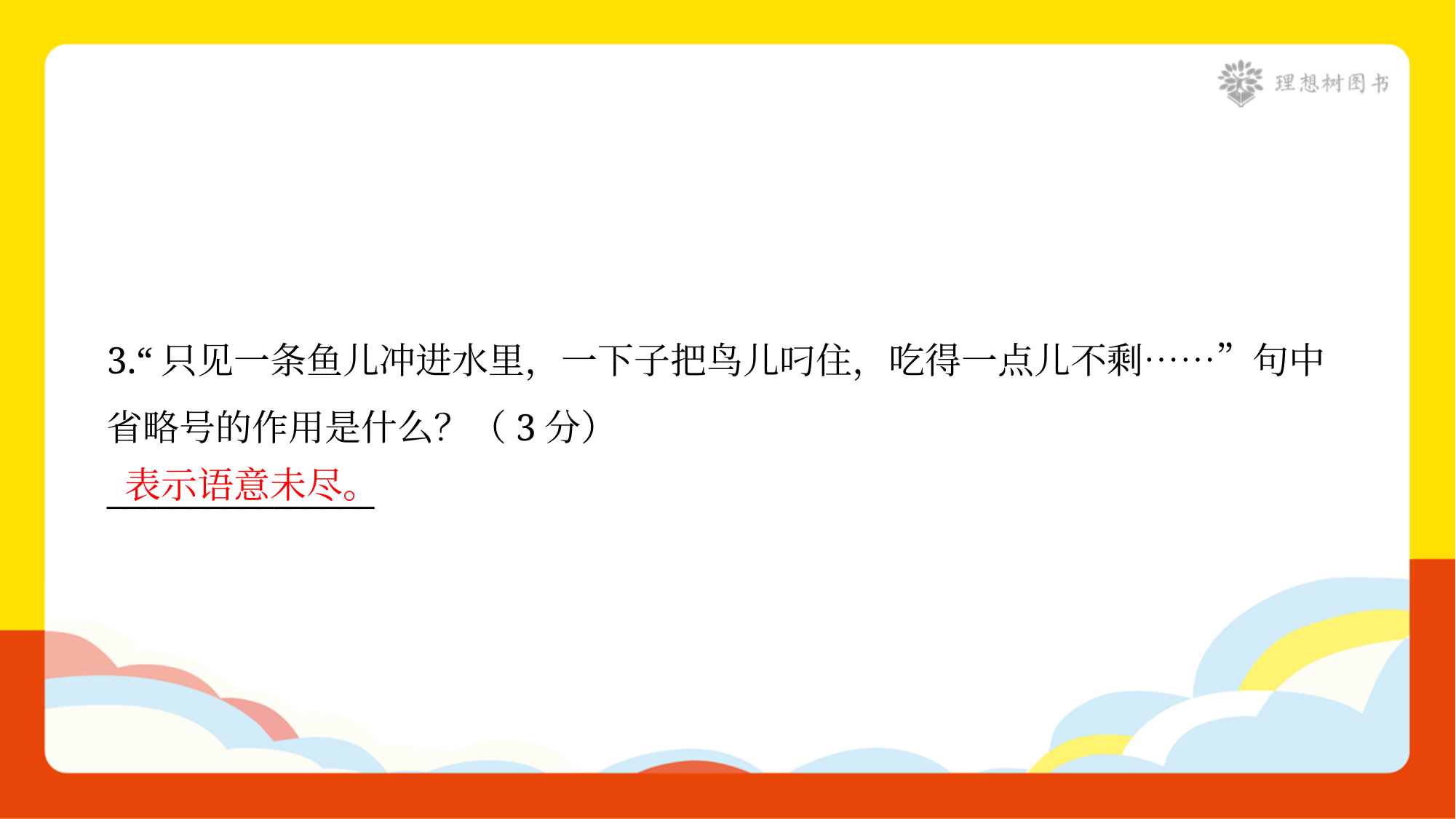

3.“只见一条鱼儿冲进水里，一下子把鸟儿叼住，吃得一点儿不剩……”句中
省略号的作用是什么？（3分）
________________
表示语意未尽。